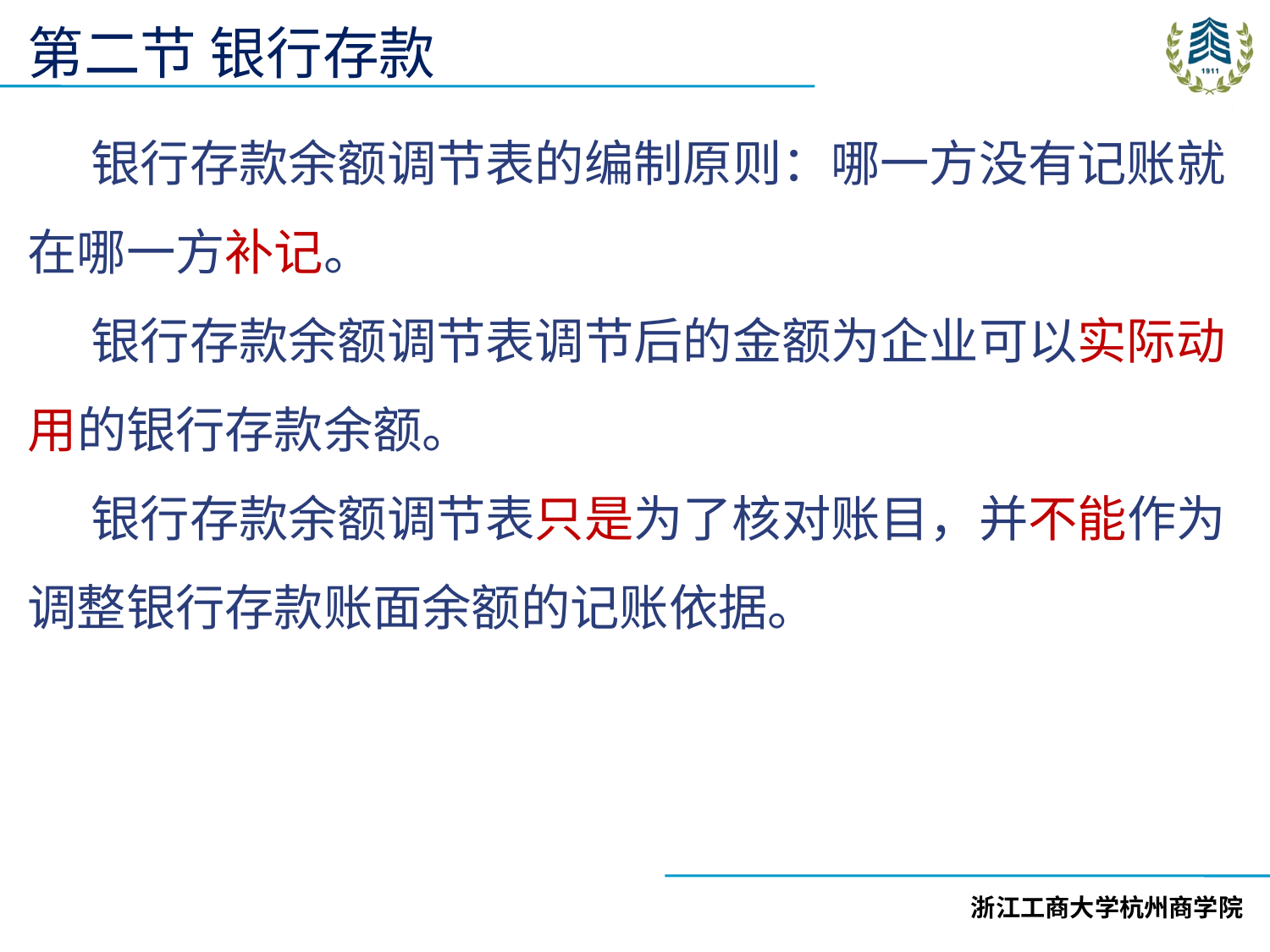

第二节 银行存款
银行存款余额调节表的编制原则：哪一方没有记账就在哪一方补记。
银行存款余额调节表调节后的金额为企业可以实际动用的银行存款余额。
银行存款余额调节表只是为了核对账目，并不能作为调整银行存款账面余额的记账依据。